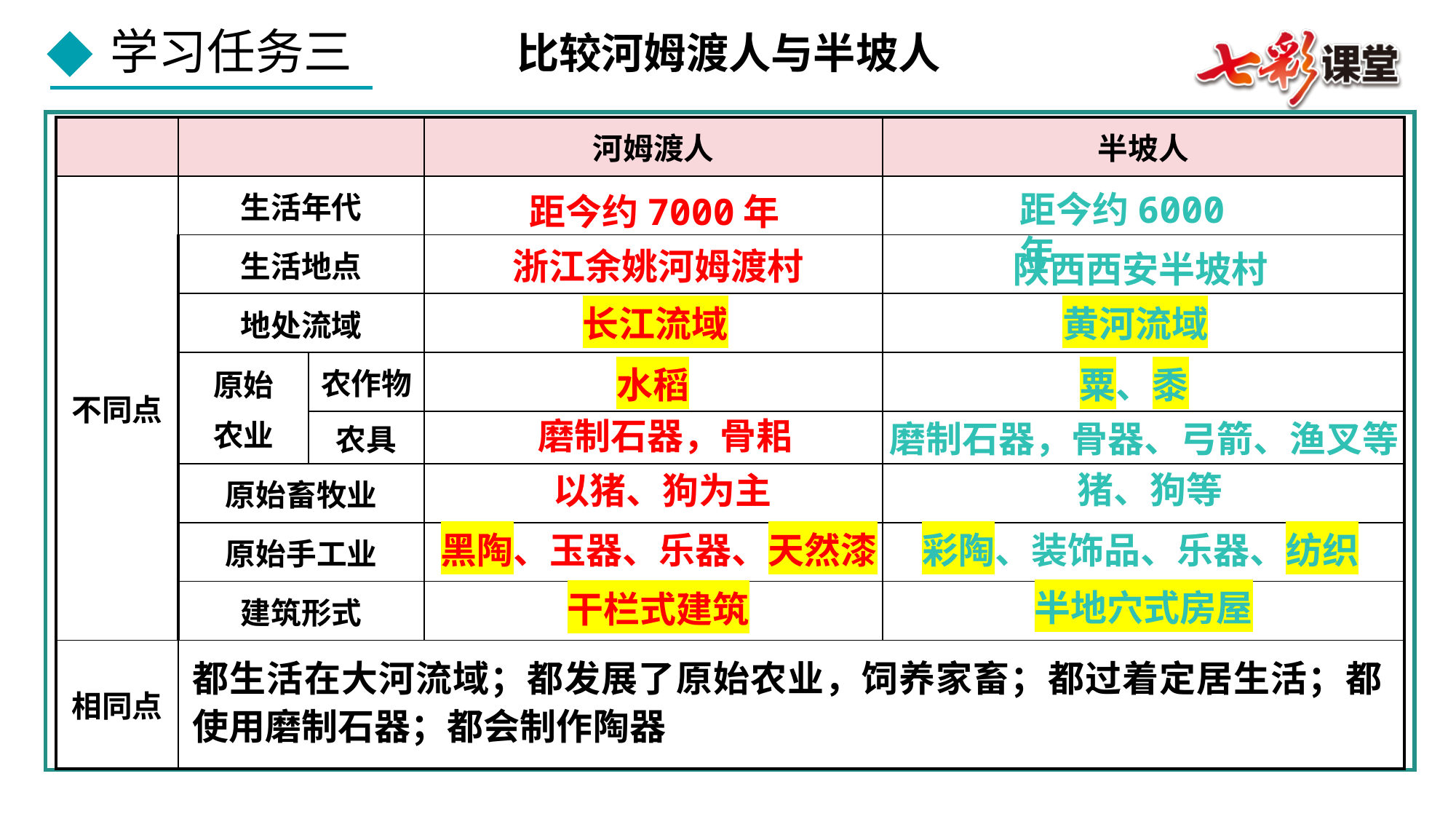

比较河姆渡人与半坡人
|  |  |  | 河姆渡人 | 半坡人 |
| --- | --- | --- | --- | --- |
| 不同点 | 生活年代 |  |  |  |
|  | 生活地点 |  |  |  |
|  | 地处流域 |  |  |  |
|  | 原始 农业 | 农作物 |  |  |
|  |  | 农具 |  |  |
|  | 原始畜牧业 |  |  |  |
|  | 原始手工业 |  |  |  |
|  | 建筑形式 |  |  |  |
| 相同点 |  |  |  |  |
距今约6000年
距今约7000年
浙江余姚河姆渡村
陕西西安半坡村
长江流域
黄河流域
水稻
粟、黍
磨制石器，骨耜
磨制石器，骨器、弓箭、渔叉等
猪、狗等
以猪、狗为主
黑陶、玉器、乐器、天然漆
彩陶、装饰品、乐器、纺织
半地穴式房屋
干栏式建筑
都生活在大河流域；都发展了原始农业，饲养家畜；都过着定居生活；都使用磨制石器；都会制作陶器